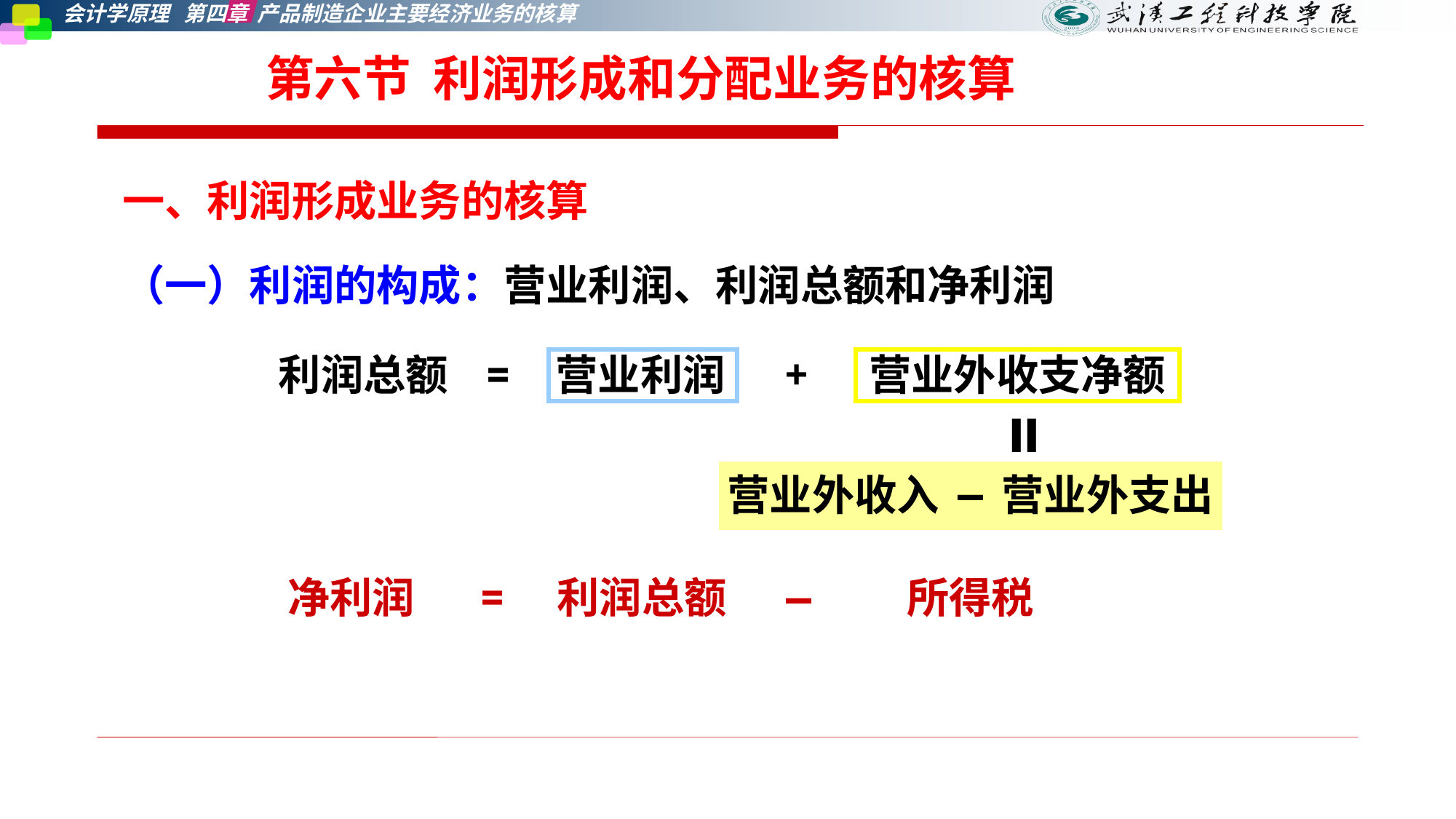

# 第六节  利润形成和分配业务的核算
一、利润形成业务的核算
（一）利润的构成：营业利润、利润总额和净利润
| 利润总额 | = | 营业利润 | + | 营业外收支净额 |
| --- | --- | --- | --- | --- |

=
| 营业外收入 | — | 营业外支出 |
| --- | --- | --- |
| 净利润 | = | 利润总额 | — | 所得税 |  |  |
| --- | --- | --- | --- | --- | --- | --- |